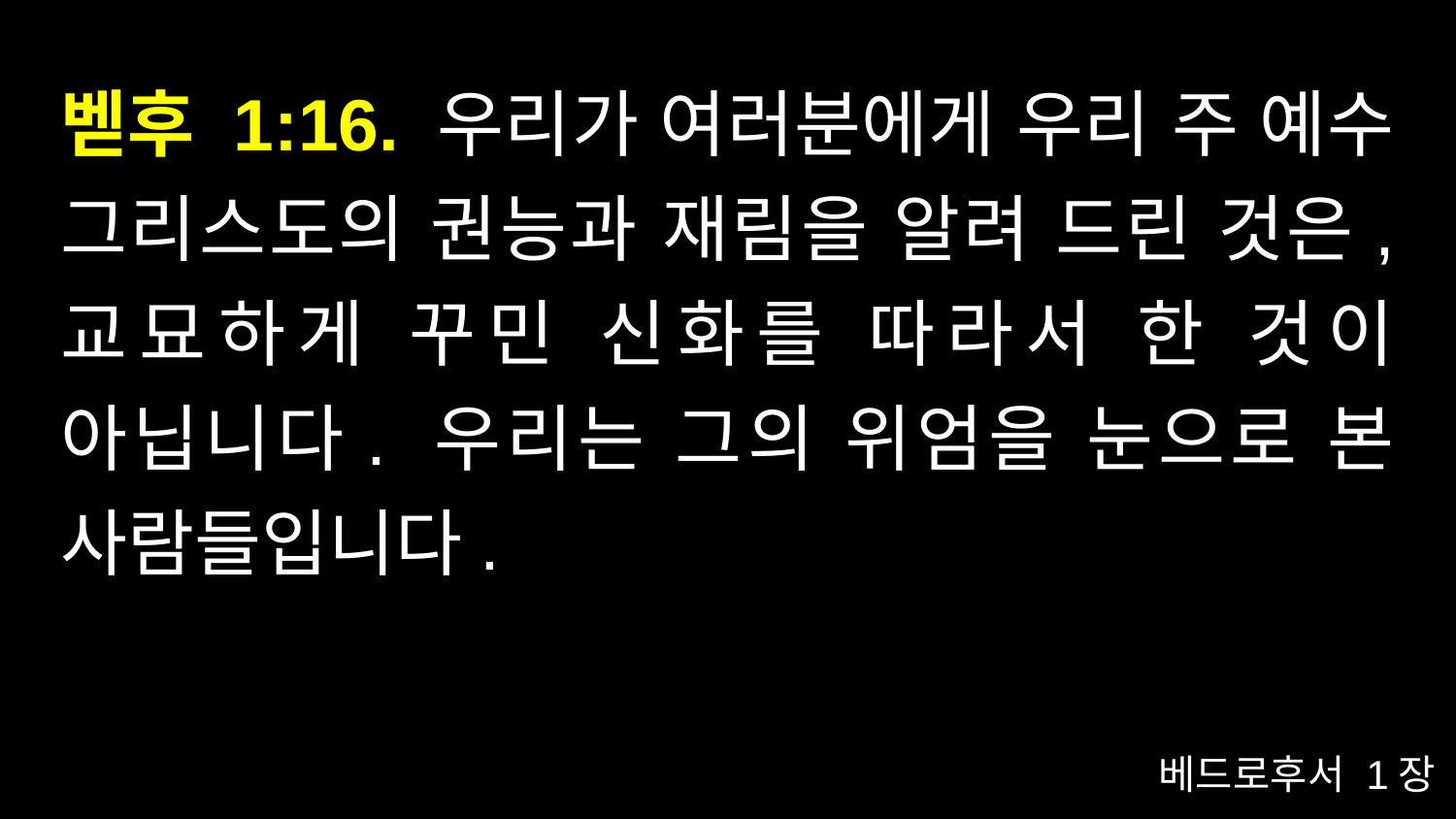

# 벧후 1:16. 우리가 여러분에게 우리 주 예수 그리스도의 권능과 재림을 알려 드린 것은, 교묘하게 꾸민 신화를 따라서 한 것이 아닙니다. 우리는 그의 위엄을 눈으로 본 사람들입니다.
베드로후서 1장